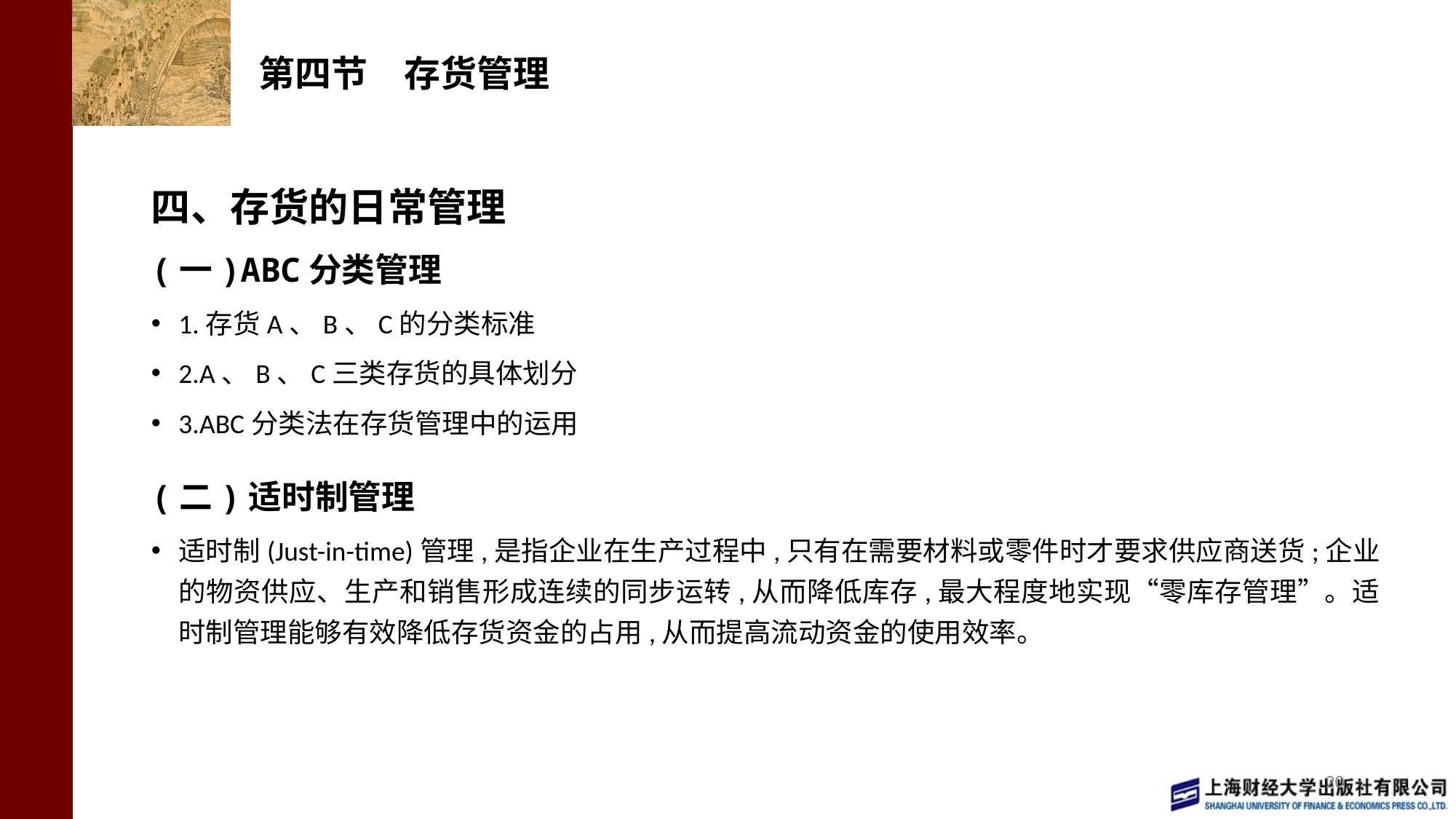

# 第四节　存货管理
四、存货的日常管理
(一)ABC分类管理
1.存货A、B、C的分类标准
2.A、B、C三类存货的具体划分
3.ABC分类法在存货管理中的运用
(二)适时制管理
适时制(Just-in-time)管理,是指企业在生产过程中,只有在需要材料或零件时才要求供应商送货;企业的物资供应、生产和销售形成连续的同步运转,从而降低库存,最大程度地实现“零库存管理”。适时制管理能够有效降低存货资金的占用,从而提高流动资金的使用效率。

20